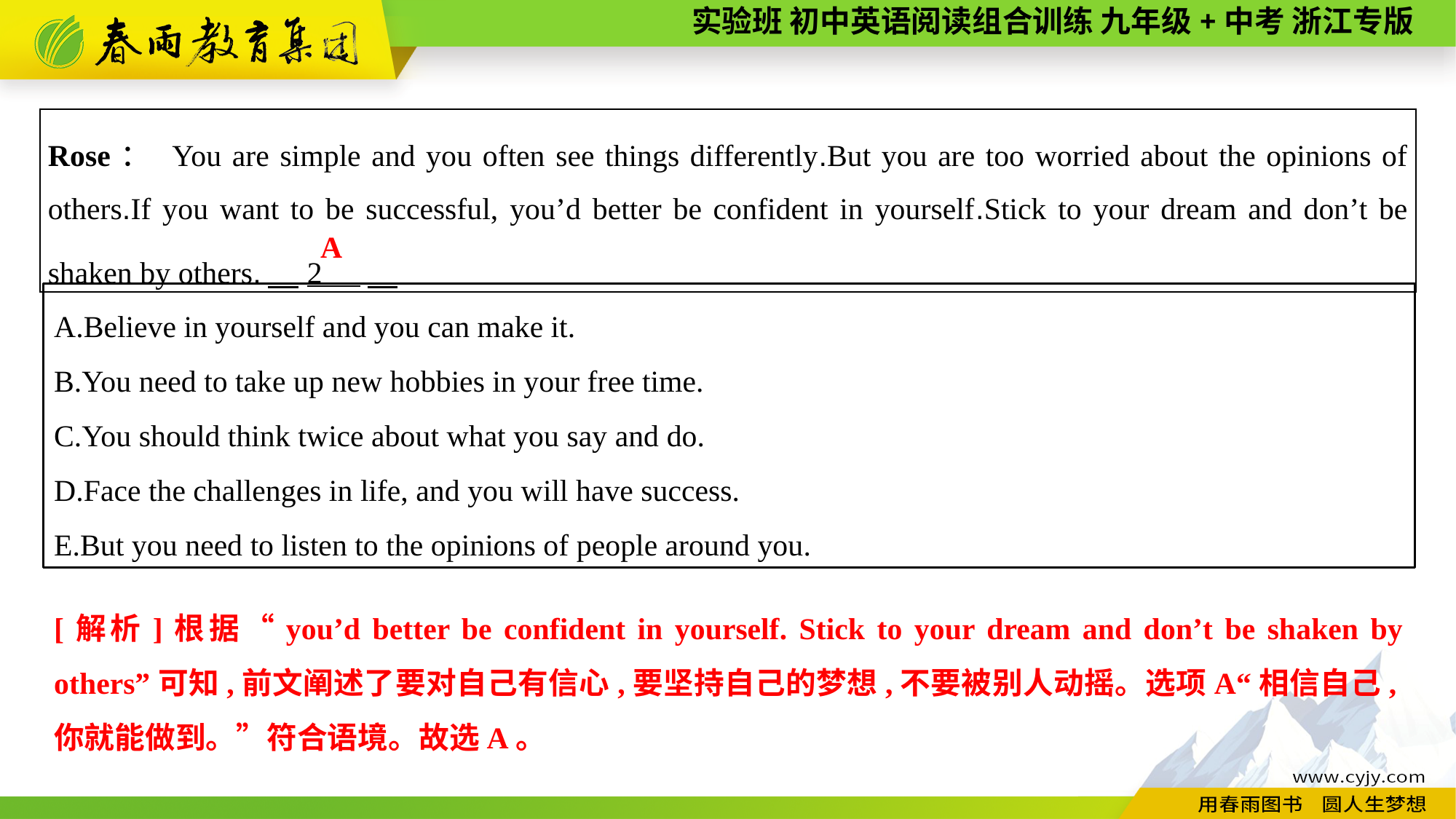

| Rose： You are simple and you often see things differently.But you are too worried about the opinions of others.If you want to be successful, you’d better be confident in yourself.Stick to your dream and don’t be shaken by others.　2 . |
| --- |
A
A.Believe in yourself and you can make it.
B.You need to take up new hobbies in your free time.
C.You should think twice about what you say and do.
D.Face the challenges in life, and you will have success.
E.But you need to listen to the opinions of people around you.
[解析]根据“you’d better be confident in yourself. Stick to your dream and don’t be shaken by others”可知,前文阐述了要对自己有信心,要坚持自己的梦想,不要被别人动摇。选项A“相信自己,你就能做到。”符合语境。故选A。